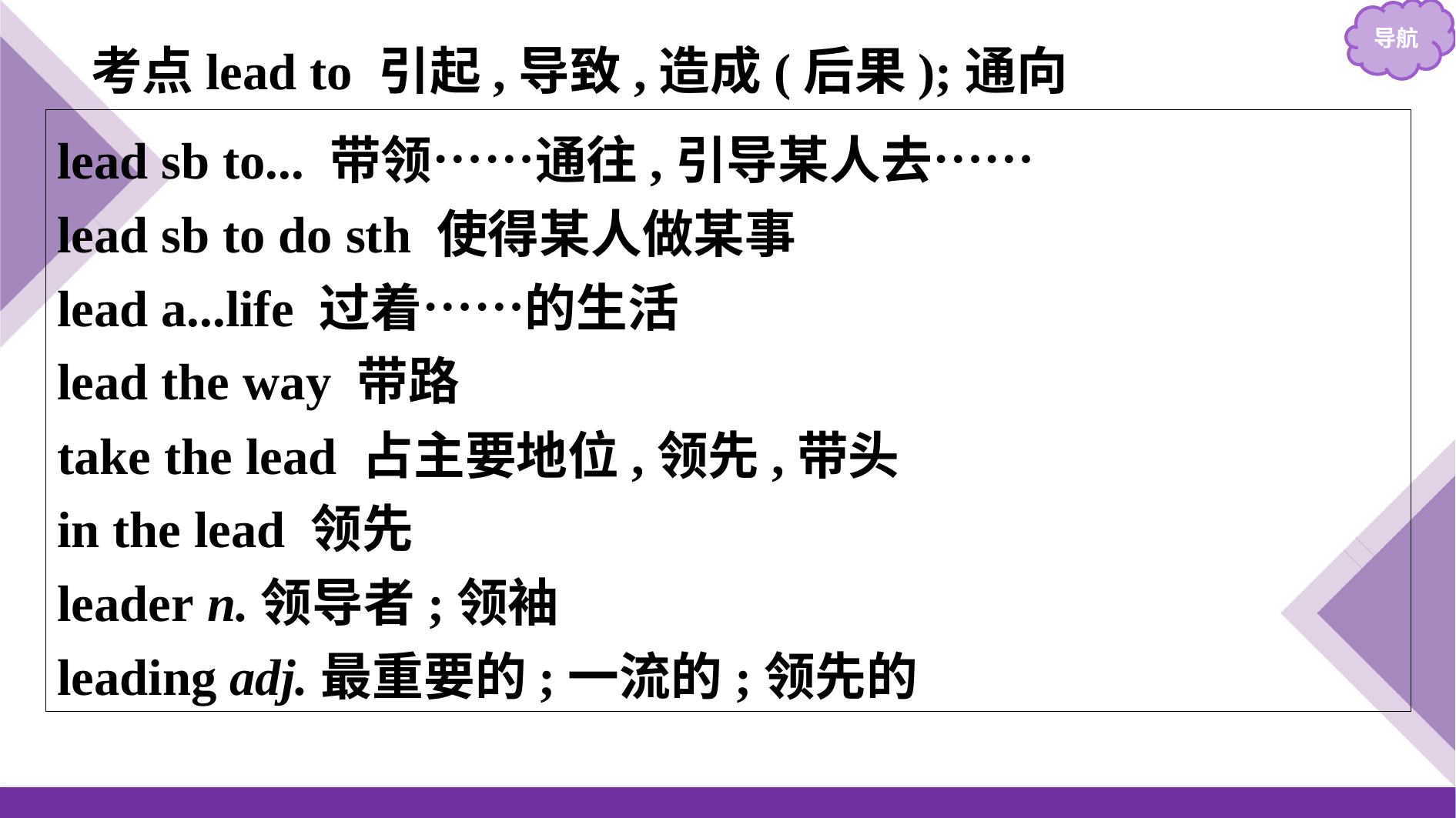

考点lead to 引起,导致,造成(后果);通向
lead sb to... 带领……通往,引导某人去……
lead sb to do sth 使得某人做某事
lead a...life 过着……的生活
lead the way 带路
take the lead 占主要地位,领先,带头
in the lead 领先
leader n.领导者;领袖
leading adj.最重要的;一流的;领先的